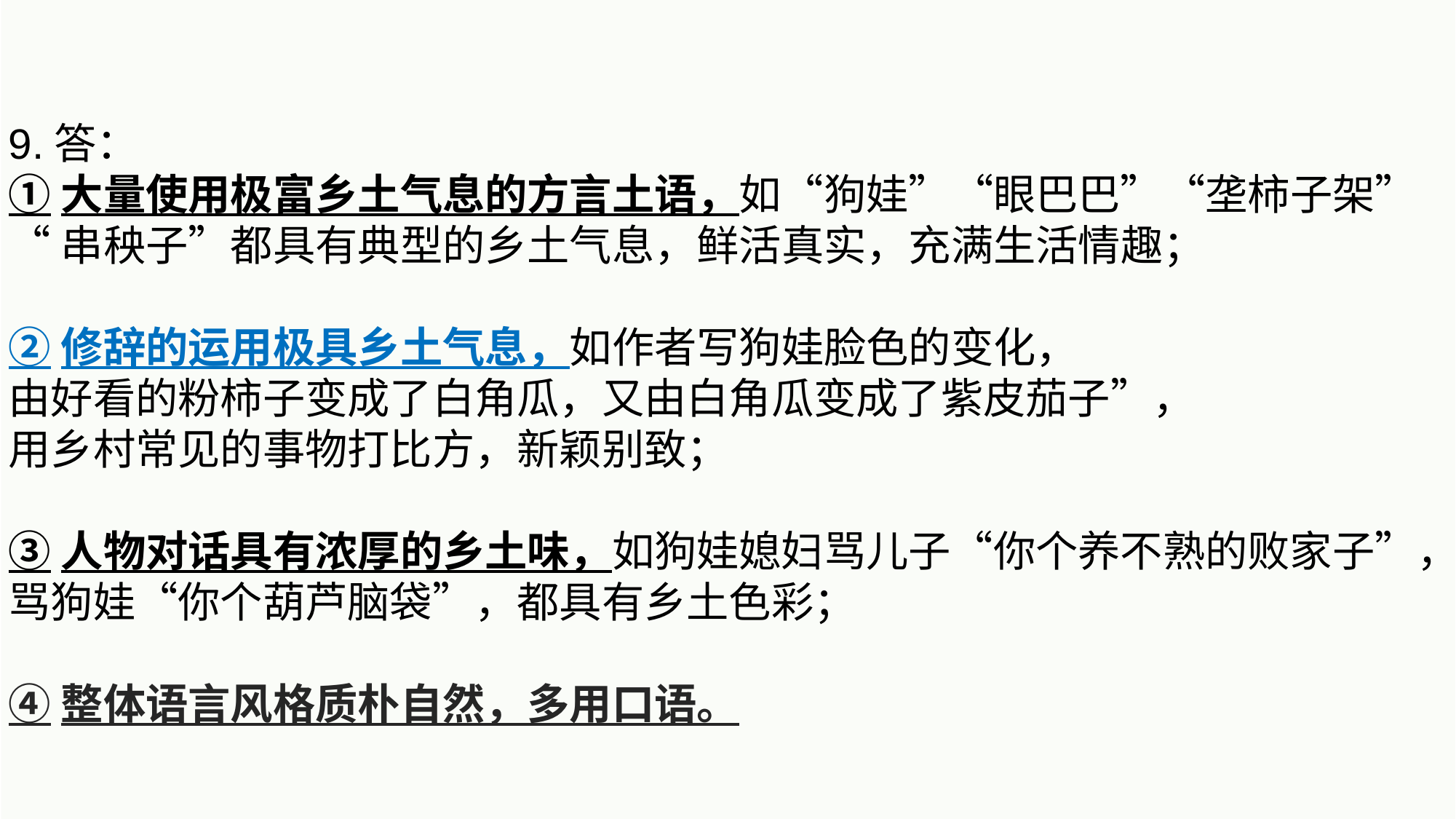

9.答：
①大量使用极富乡土气息的方言土语，如“狗娃”“眼巴巴”“垄柿子架”
“串秧子”都具有典型的乡土气息，鲜活真实，充满生活情趣；

②修辞的运用极具乡土气息，如作者写狗娃脸色的变化，
由好看的粉柿子变成了白角瓜，又由白角瓜变成了紫皮茄子”，
用乡村常见的事物打比方，新颖别致；

③人物对话具有浓厚的乡土味，如狗娃媳妇骂儿子“你个养不熟的败家子”，
骂狗娃“你个葫芦脑袋”，都具有乡土色彩；

④整体语言风格质朴自然，多用口语。